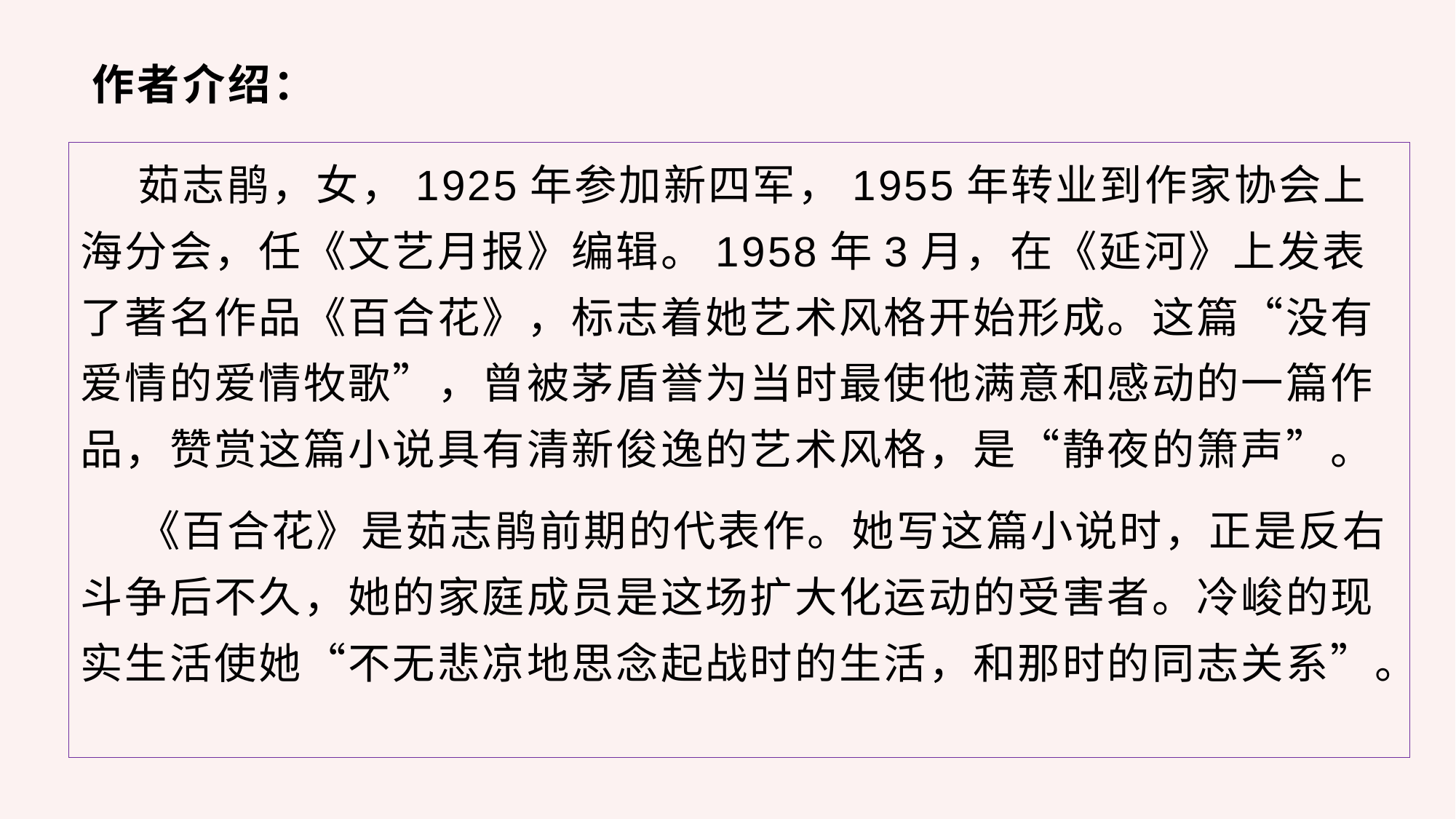

# 作者介绍：
    茹志鹃，女，1925年参加新四军，1955年转业到作家协会上海分会，任《文艺月报》编辑。1958年3月，在《延河》上发表了著名作品《百合花》，标志着她艺术风格开始形成。这篇“没有爱情的爱情牧歌”，曾被茅盾誉为当时最使他满意和感动的一篇作品，赞赏这篇小说具有清新俊逸的艺术风格，是“静夜的箫声”。
    《百合花》是茹志鹃前期的代表作。她写这篇小说时，正是反右斗争后不久，她的家庭成员是这场扩大化运动的受害者。冷峻的现实生活使她“不无悲凉地思念起战时的生活，和那时的同志关系”。